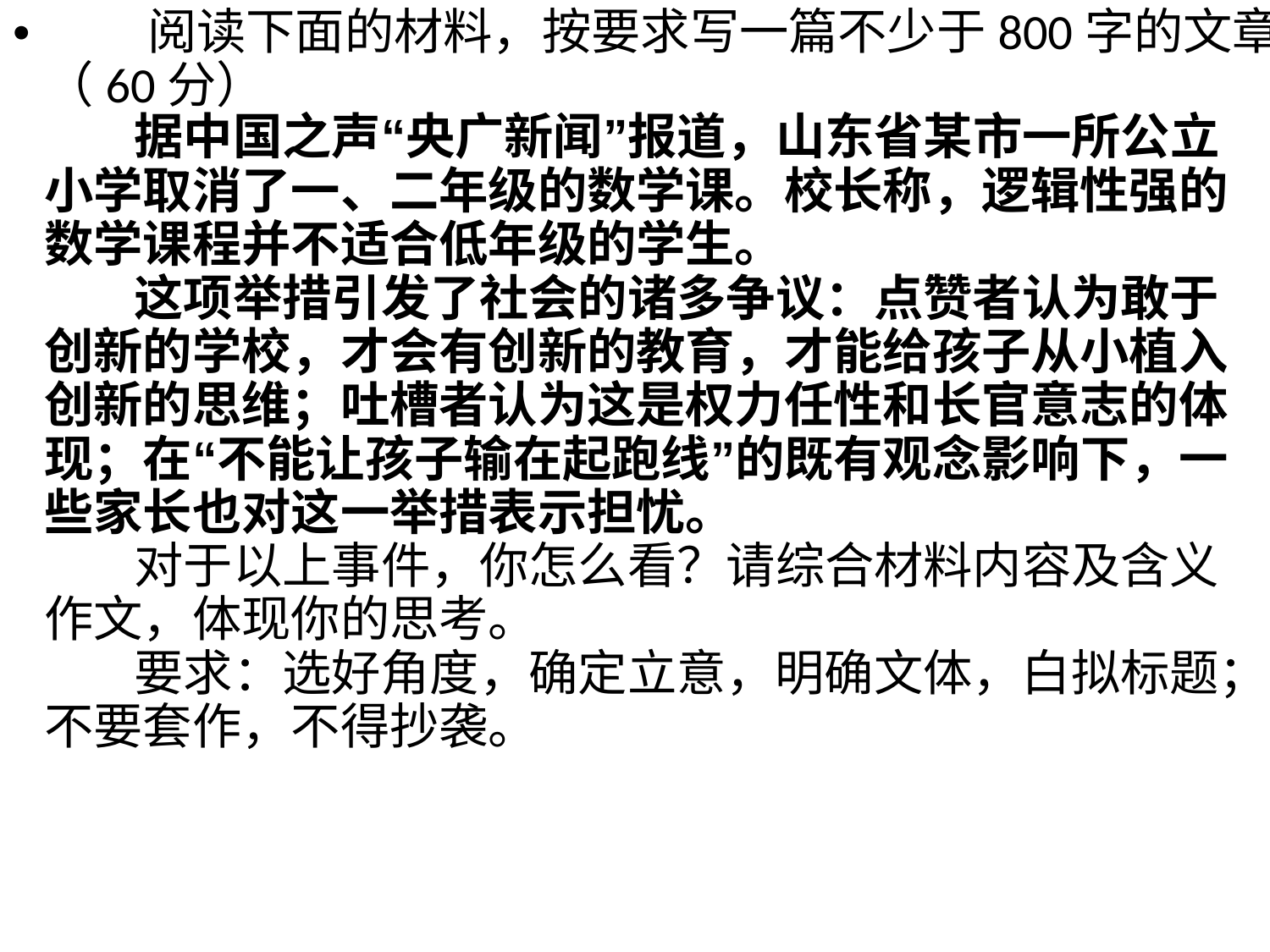

• 阅读下面的材料，按要求写一篇不少于800字的文章。
（60分）
据中国之声“央广新闻”报道，山东省某市一所公立
小学取消了一、二年级的数学课。校长称，逻辑性强的
数学课程并不适合低年级的学生。
这项举措引发了社会的诸多争议：点赞者认为敢于
创新的学校，才会有创新的教育，才能给孩子从小植入
创新的思维；吐槽者认为这是权力任性和长官意志的体
现；在“不能让孩子输在起跑线”的既有观念影响下，一
些家长也对这一举措表示担忧。
对于以上事件，你怎么看？请综合材料内容及含义
作文，体现你的思考。
要求：选好角度，确定立意，明确文体，白拟标题；
不要套作，不得抄袭。